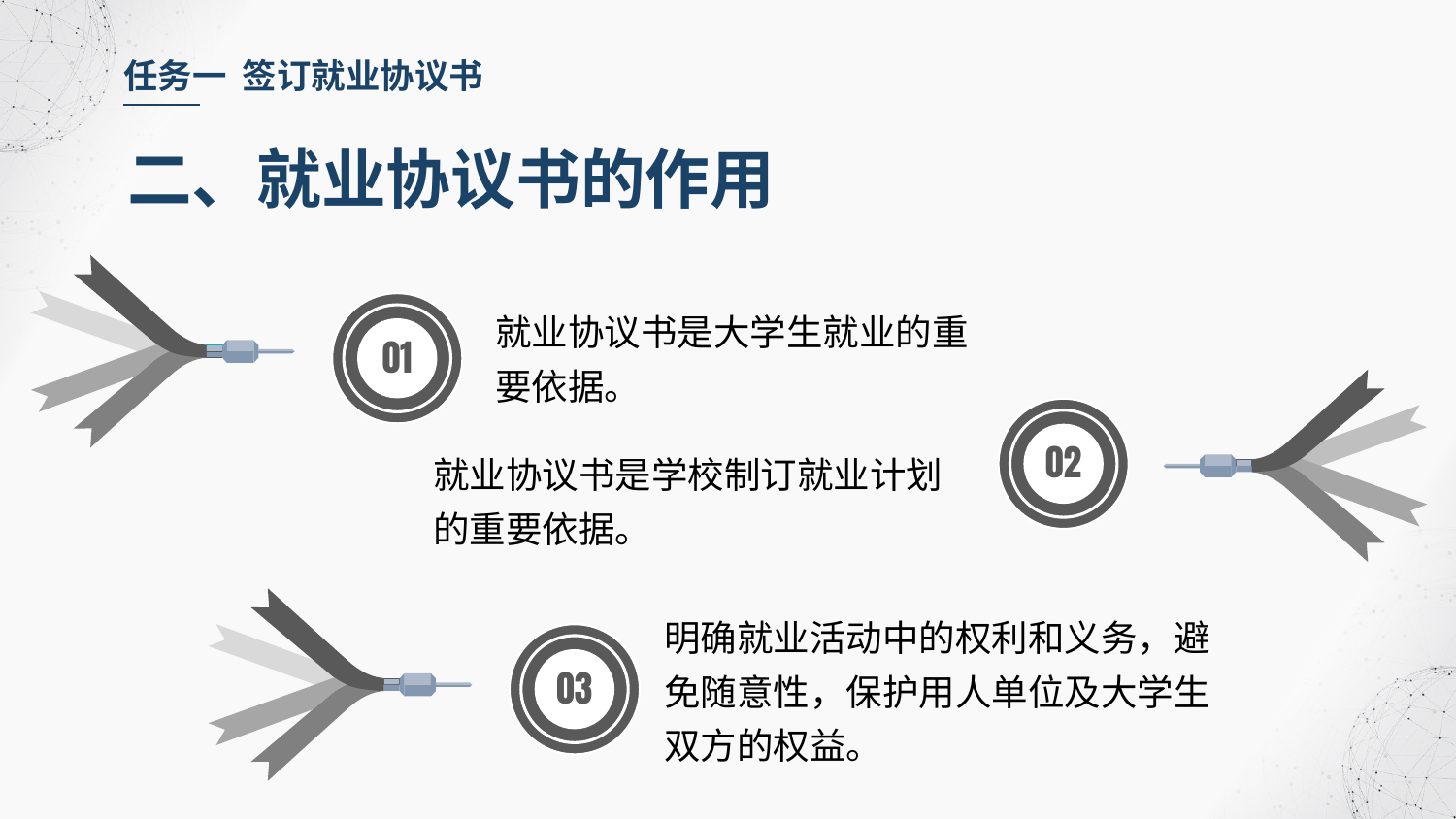

任务一  签订就业协议书
二、就业协议书的作用

就业协议书是大学生就业的重要依据。

01

02
就业协议书是学校制订就业计划的重要依据。

明确就业活动中的权利和义务，避免随意性，保护用人单位及大学生双方的权益。

03